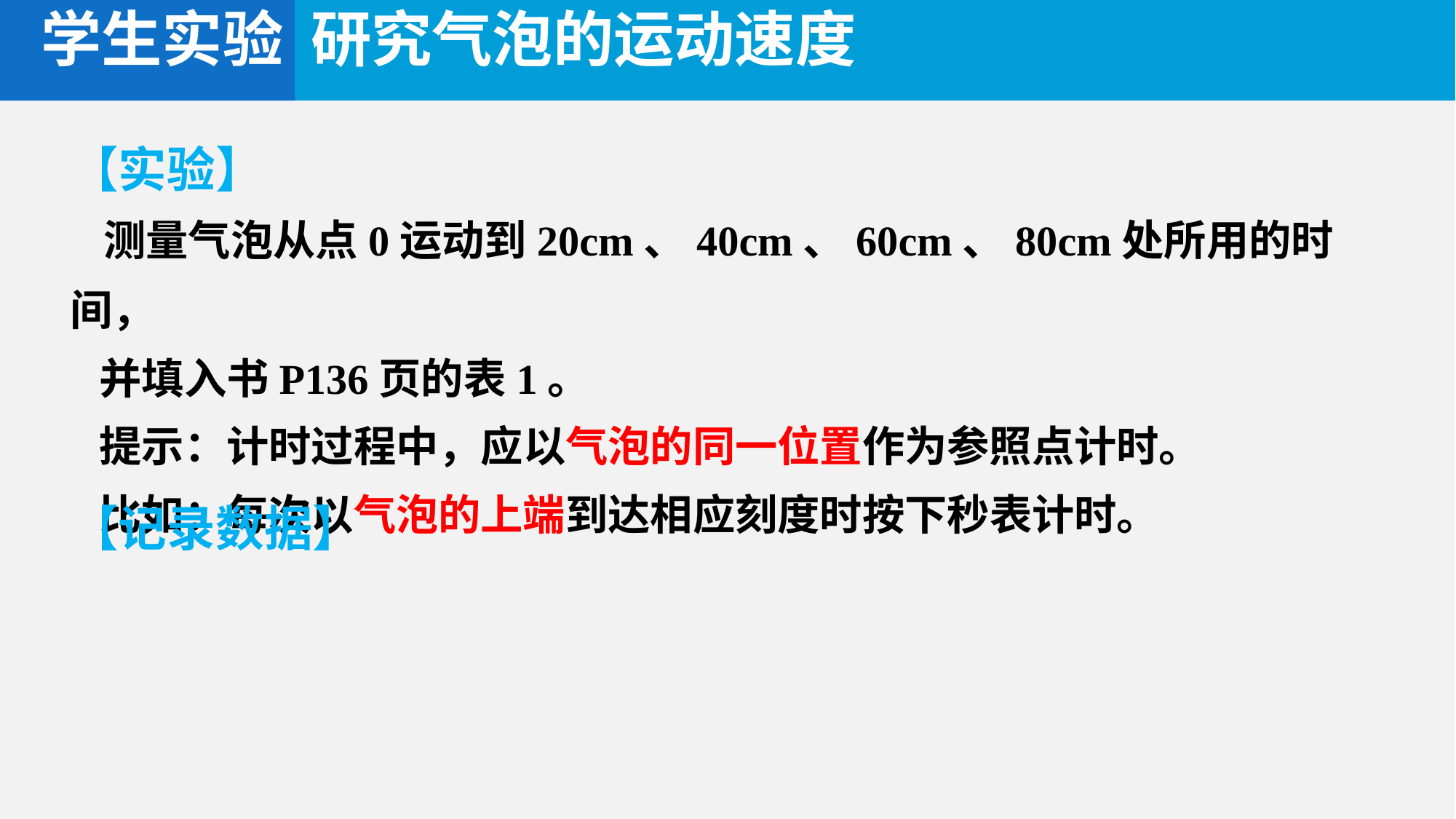

学生实验  研究气泡的运动速度

【实验】
  测量气泡从点0运动到20cm、40cm、60cm、80cm处所用的时间，
  并填入书P136页的表1。
  提示：计时过程中，应以气泡的同一位置作为参照点计时。
  比如：每次以气泡的上端到达相应刻度时按下秒表计时。

【记录数据】